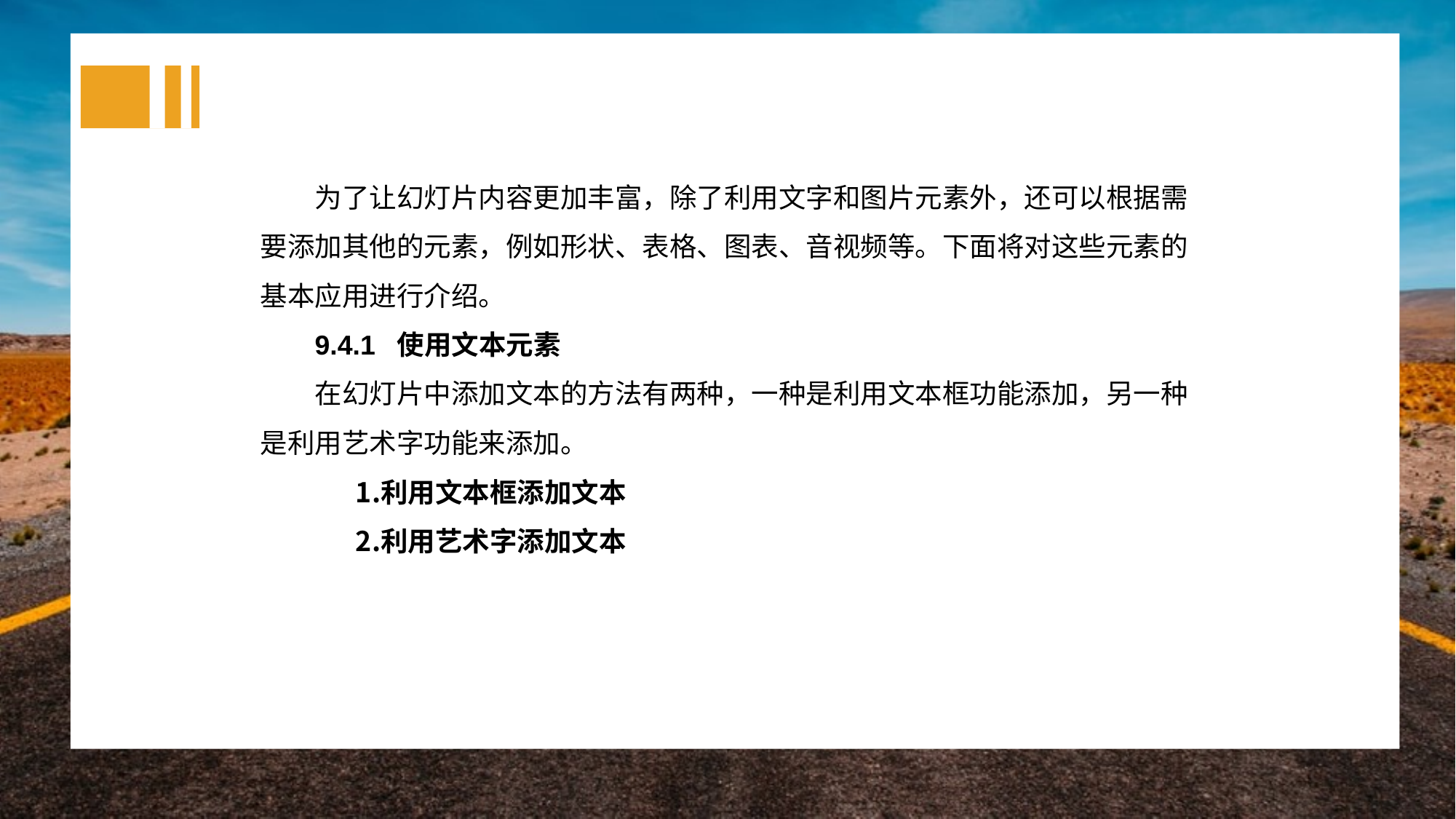

为了让幻灯片内容更加丰富，除了利用文字和图片元素外，还可以根据需要添加其他的元素，例如形状、表格、图表、音视频等。下面将对这些元素的基本应用进行介绍。
9.4.1  使用文本元素
在幻灯片中添加文本的方法有两种，一种是利用文本框功能添加，另一种是利用艺术字功能来添加。
利用文本框添加文本
利用艺术字添加文本